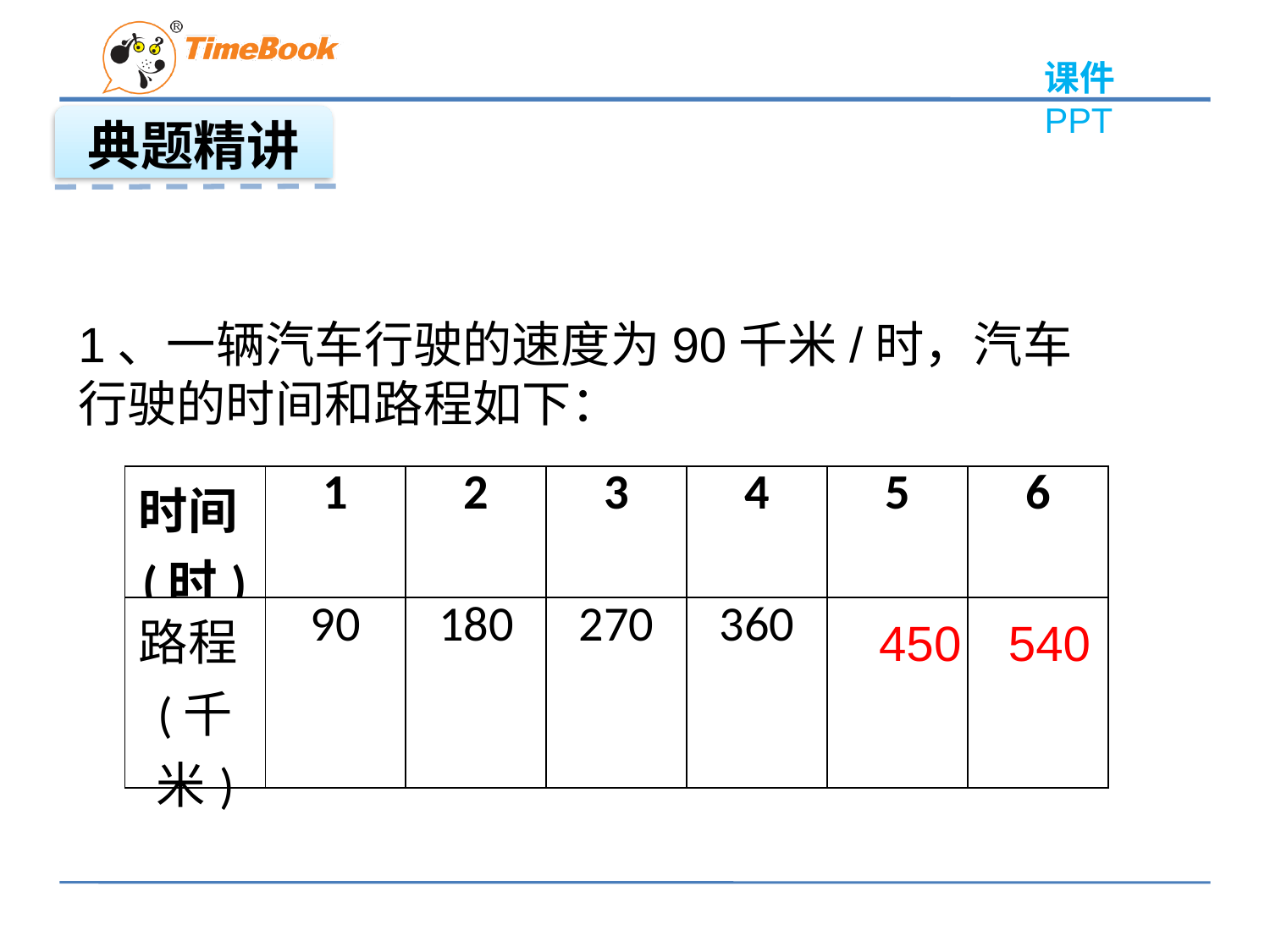

典题精讲
1、一辆汽车行驶的速度为90千米/时，汽车行驶的时间和路程如下：
| 时间(时) | 1 | 2 | 3 | 4 | 5 | 6 |
| --- | --- | --- | --- | --- | --- | --- |
| 路程(千米) | 90 | 180 | 270 | 360 |  |  |
450
540